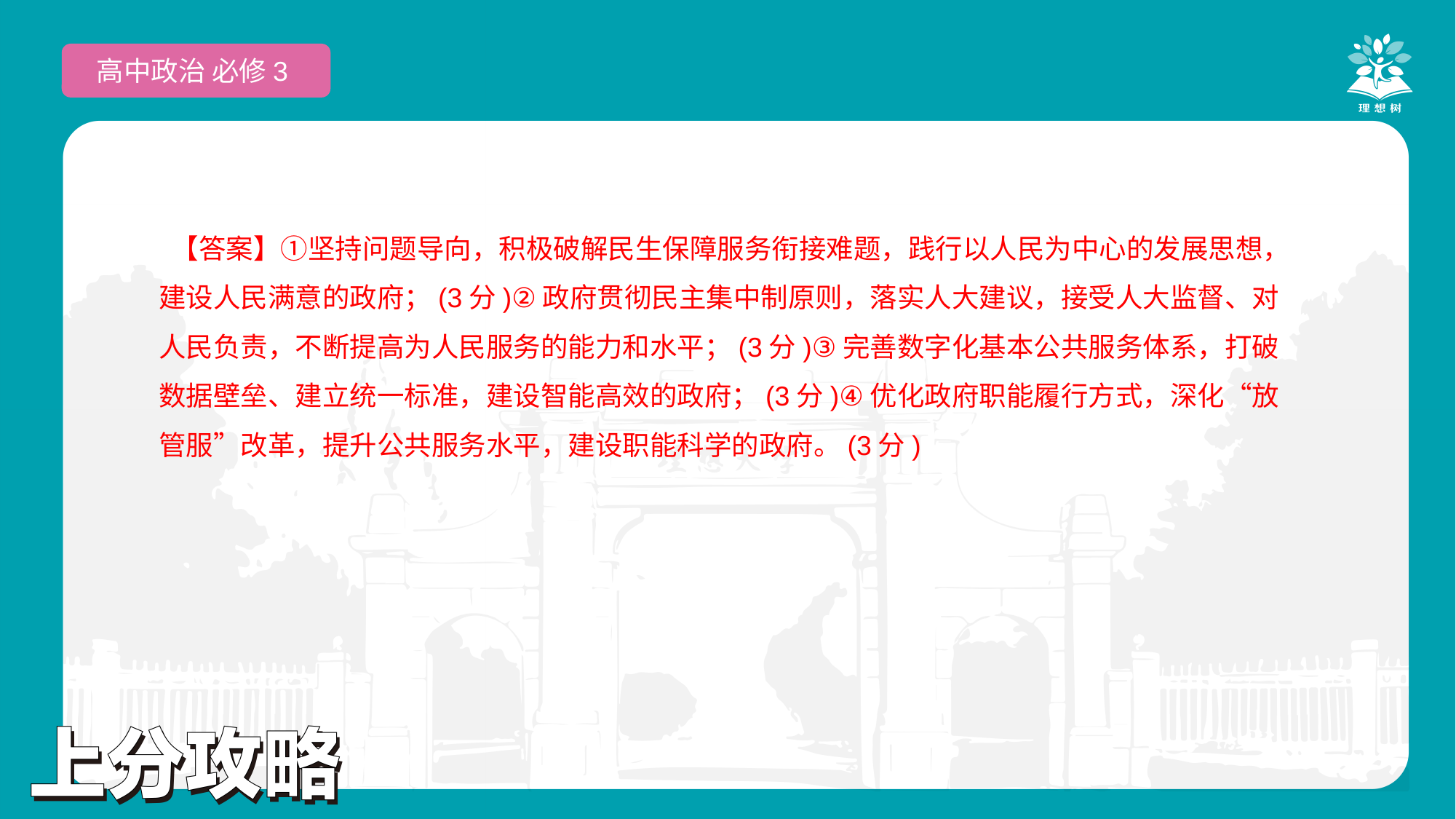

高中政治 必修3
 【答案】①坚持问题导向，积极破解民生保障服务衔接难题，践行以人民为中心的发展思想，建设人民满意的政府；(3分)②政府贯彻民主集中制原则，落实人大建议，接受人大监督、对人民负责，不断提高为人民服务的能力和水平；(3分)③完善数字化基本公共服务体系，打破数据壁垒、建立统一标准，建设智能高效的政府；(3分)④优化政府职能履行方式，深化“放管服”改革，提升公共服务水平，建设职能科学的政府。(3分)